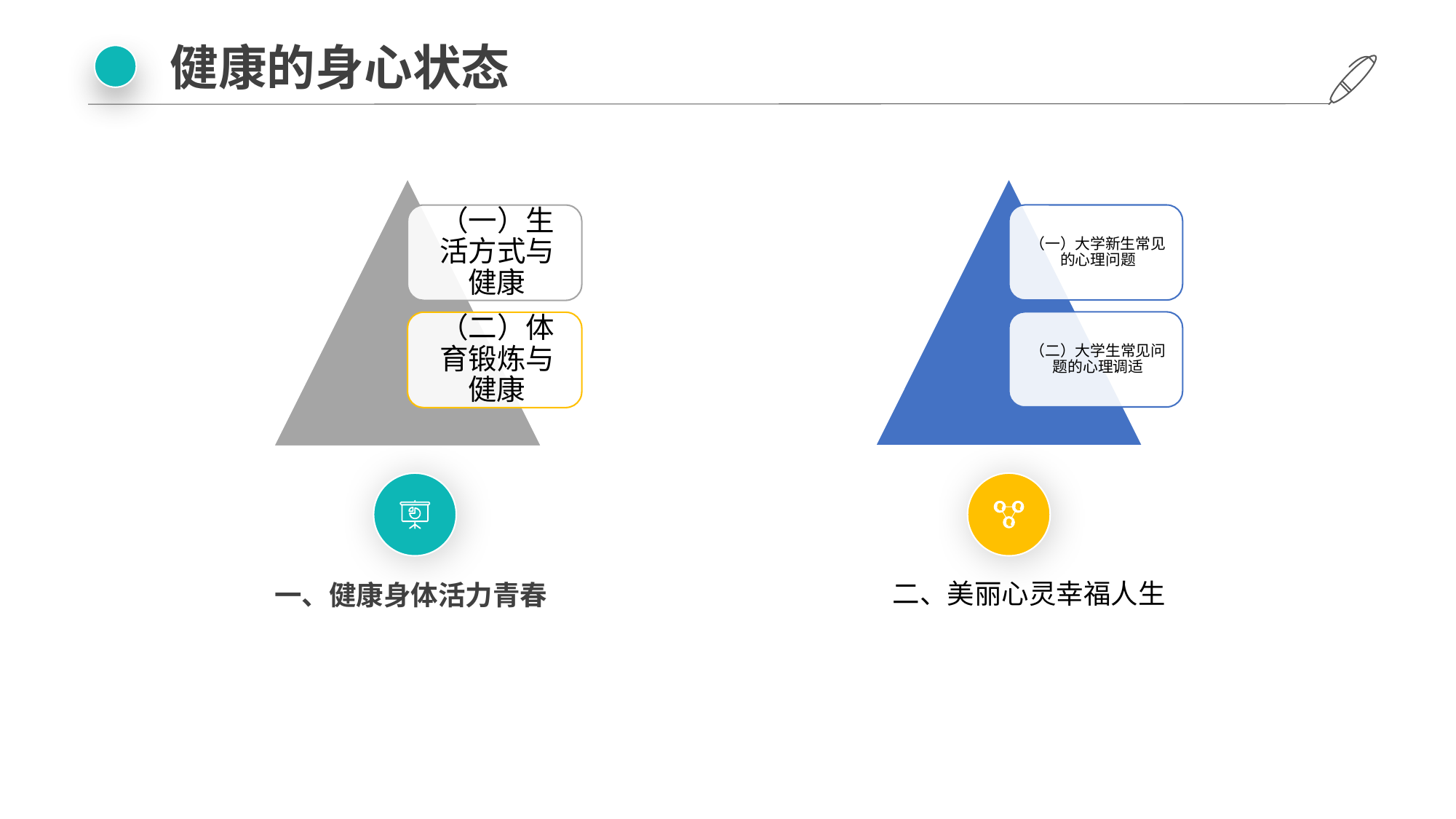

健康的身心状态

（一）生活方式与健康
（二）体育锻炼与健康
（一）大学新生常见的心理问题
（二）大学生常见问题的心理调适

二、美丽心灵幸福人生
一、健康身体活力青春